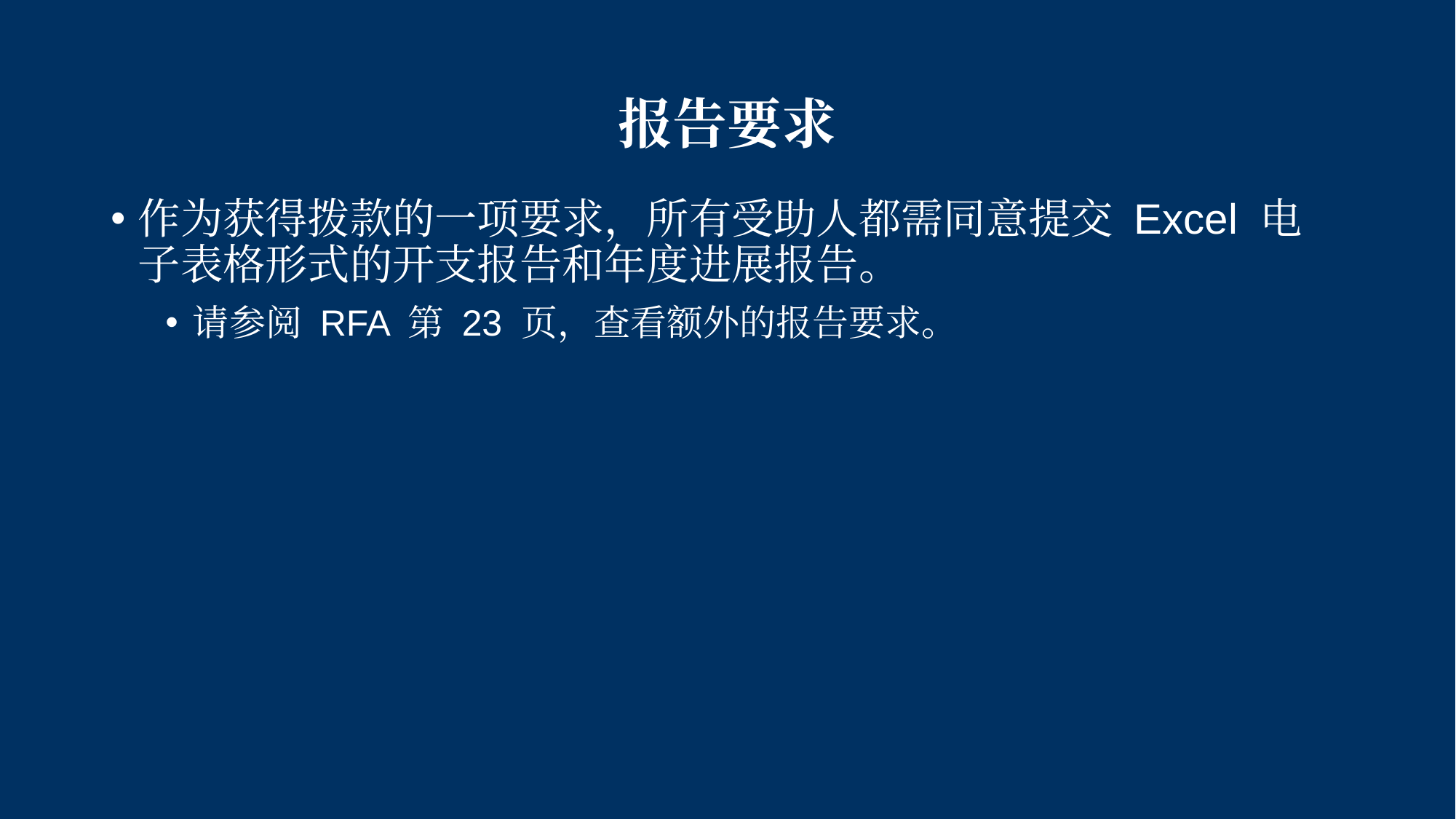

# 报告要求
作为获得拨款的一项要求，所有受助人都需同意提交 Excel 电子表格形式的开支报告和年度进展报告。
请参阅 RFA 第 23 页，查看额外的报告要求。